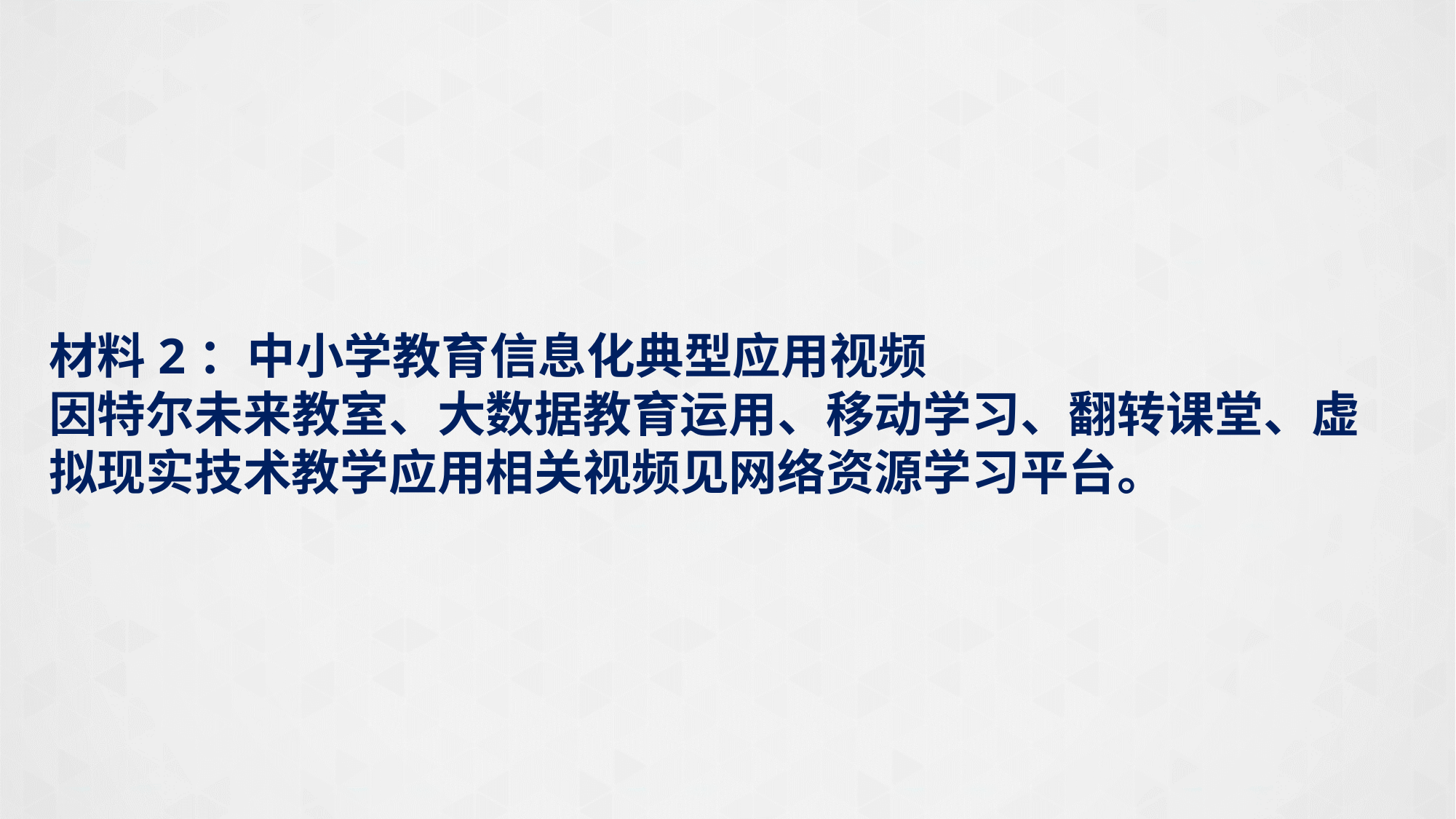

材料2：中小学教育信息化典型应用视频
因特尔未来教室、大数据教育运用、移动学习、翻转课堂、虚拟现实技术教学应用相关视频见网络资源学习平台。